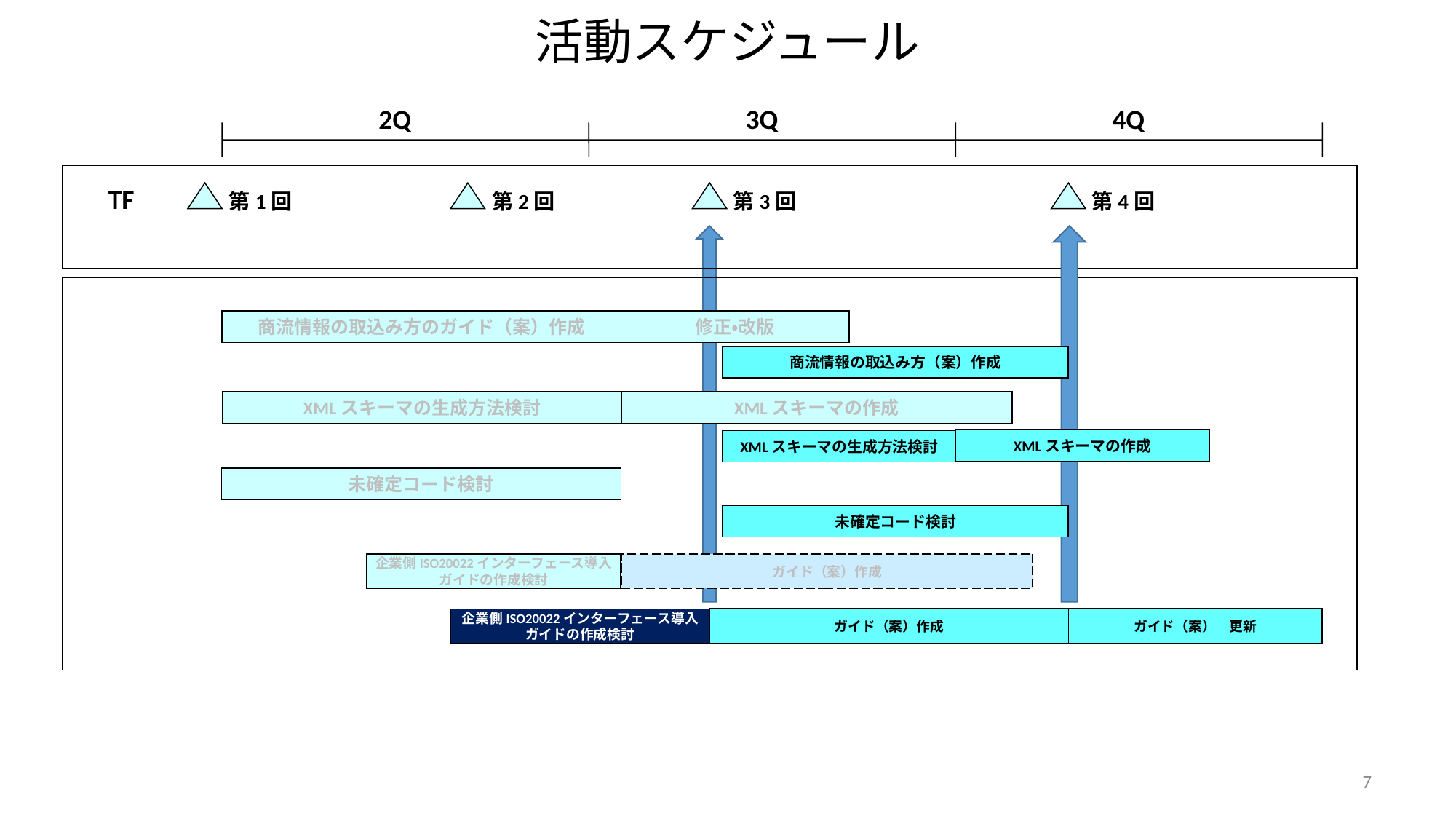

活動スケジュール
2Q
3Q
4Q

TF

第1回

第2回

第3回

第4回

修正・改版
商流情報の取込み方のガイド（案）作成
商流情報の取込み方（案）作成
XMLスキーマの作成
XMLスキーマの生成方法検討
XMLスキーマの作成
XMLスキーマの生成方法検討
未確定コード検討
未確定コード検討
企業側ISO20022インターフェース導入
ガイドの作成検討
ガイド（案）作成
ガイド（案）　更新
ガイド（案）作成
企業側ISO20022インターフェース導入
ガイドの作成検討
7